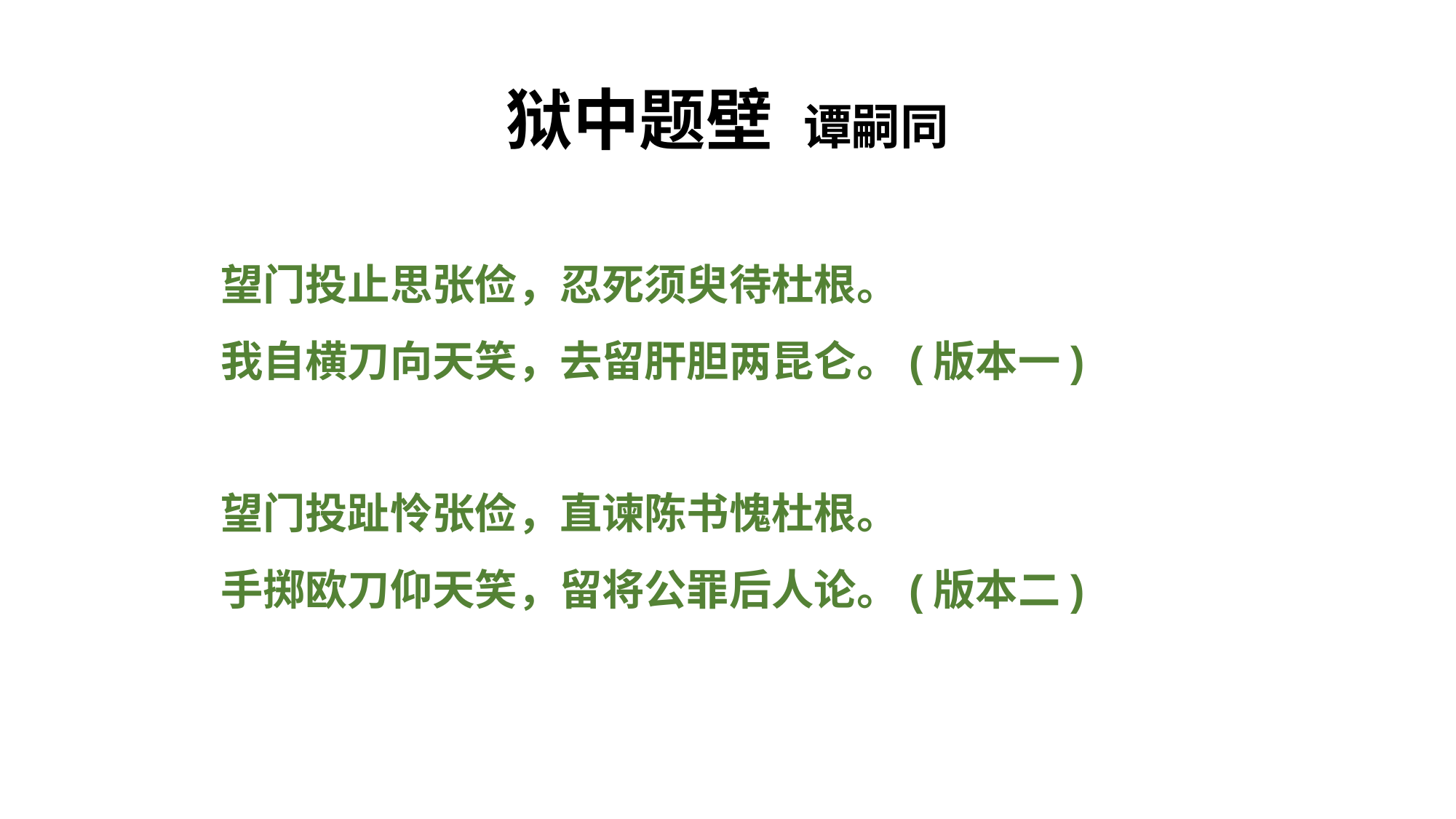

# 狱中题壁  谭嗣同

望门投止思张俭，忍死须臾待杜根。
我自横刀向天笑，去留肝胆两昆仑。(版本一)

望门投趾怜张俭，直谏陈书愧杜根。
手掷欧刀仰天笑，留将公罪后人论。(版本二)